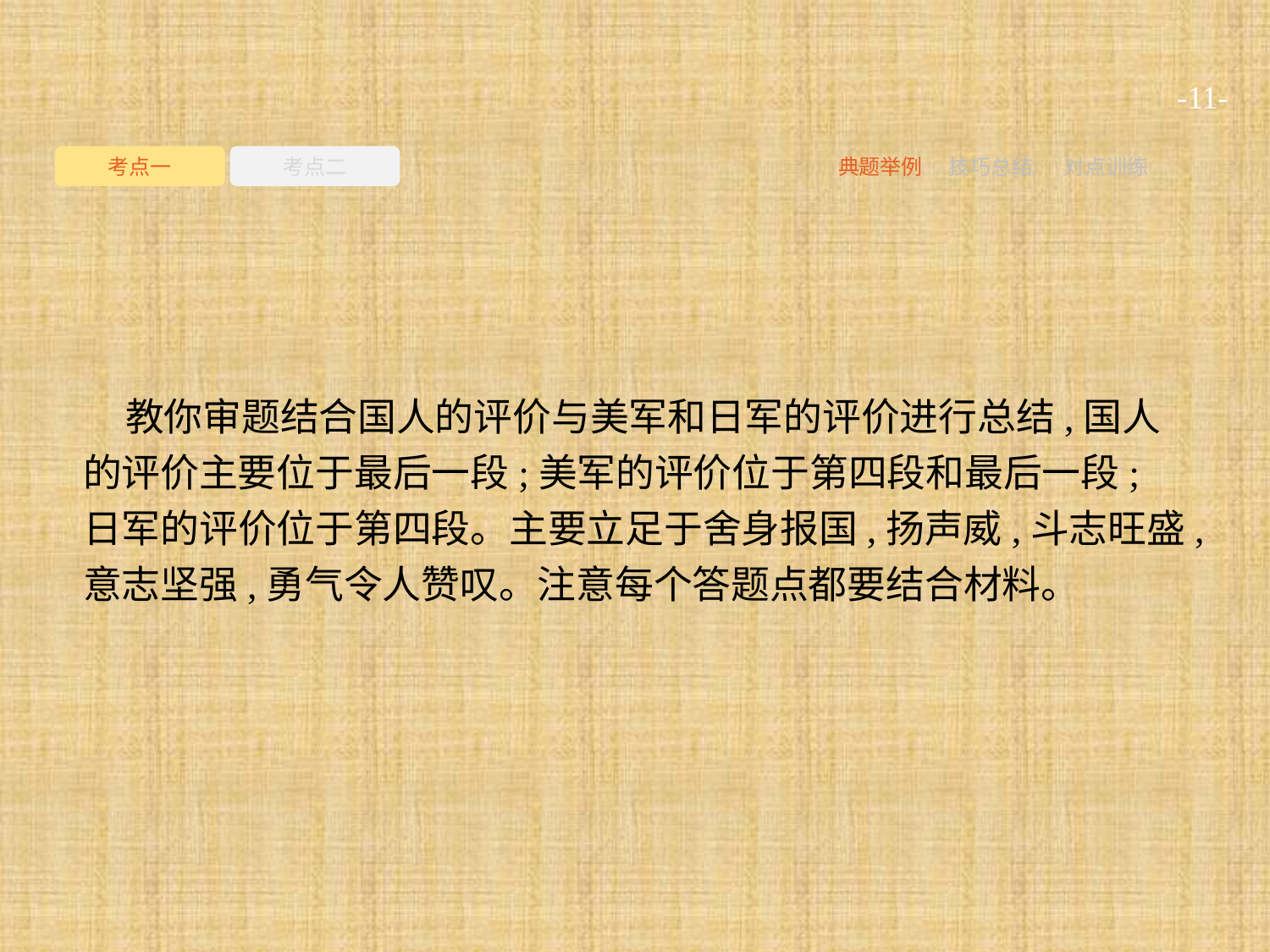

-11-
考点一
考点二
典题举例
技巧总结
对点训练
教你审题结合国人的评价与美军和日军的评价进行总结,国人的评价主要位于最后一段;美军的评价位于第四段和最后一段;日军的评价位于第四段。主要立足于舍身报国,扬声威,斗志旺盛,意志坚强,勇气令人赞叹。注意每个答题点都要结合材料。